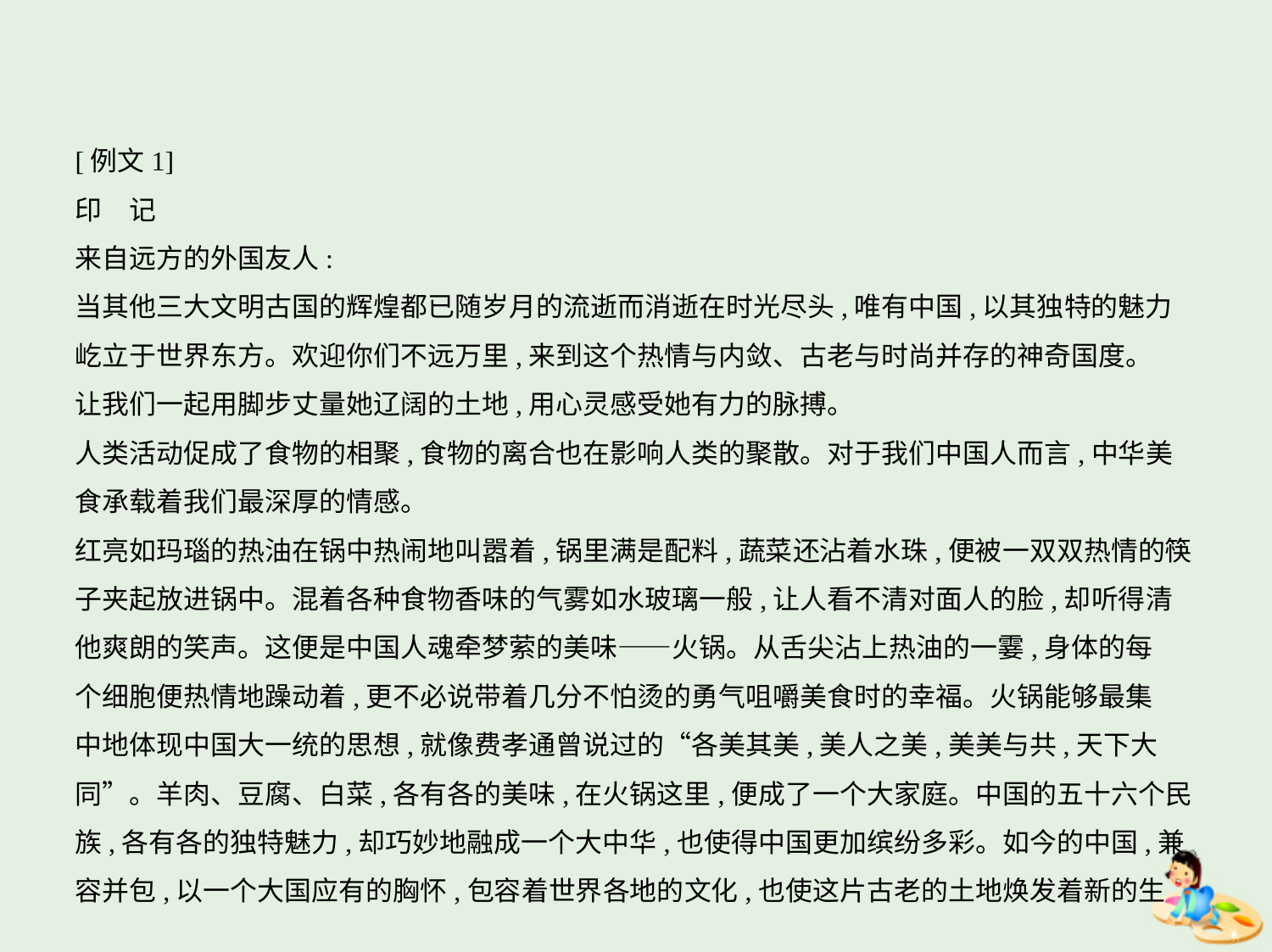

[例文1]
印　记
来自远方的外国友人:
当其他三大文明古国的辉煌都已随岁月的流逝而消逝在时光尽头,唯有中国,以其独特的魅力
屹立于世界东方。欢迎你们不远万里,来到这个热情与内敛、古老与时尚并存的神奇国度。
让我们一起用脚步丈量她辽阔的土地,用心灵感受她有力的脉搏。
人类活动促成了食物的相聚,食物的离合也在影响人类的聚散。对于我们中国人而言,中华美
食承载着我们最深厚的情感。
红亮如玛瑙的热油在锅中热闹地叫嚣着,锅里满是配料,蔬菜还沾着水珠,便被一双双热情的筷
子夹起放进锅中。混着各种食物香味的气雾如水玻璃一般,让人看不清对面人的脸,却听得清
他爽朗的笑声。这便是中国人魂牵梦萦的美味——火锅。从舌尖沾上热油的一霎,身体的每
个细胞便热情地躁动着,更不必说带着几分不怕烫的勇气咀嚼美食时的幸福。火锅能够最集
中地体现中国大一统的思想,就像费孝通曾说过的“各美其美,美人之美,美美与共,天下大
同”。羊肉、豆腐、白菜,各有各的美味,在火锅这里,便成了一个大家庭。中国的五十六个民
族,各有各的独特魅力,却巧妙地融成一个大中华,也使得中国更加缤纷多彩。如今的中国,兼
容并包,以一个大国应有的胸怀,包容着世界各地的文化,也使这片古老的土地焕发着新的生